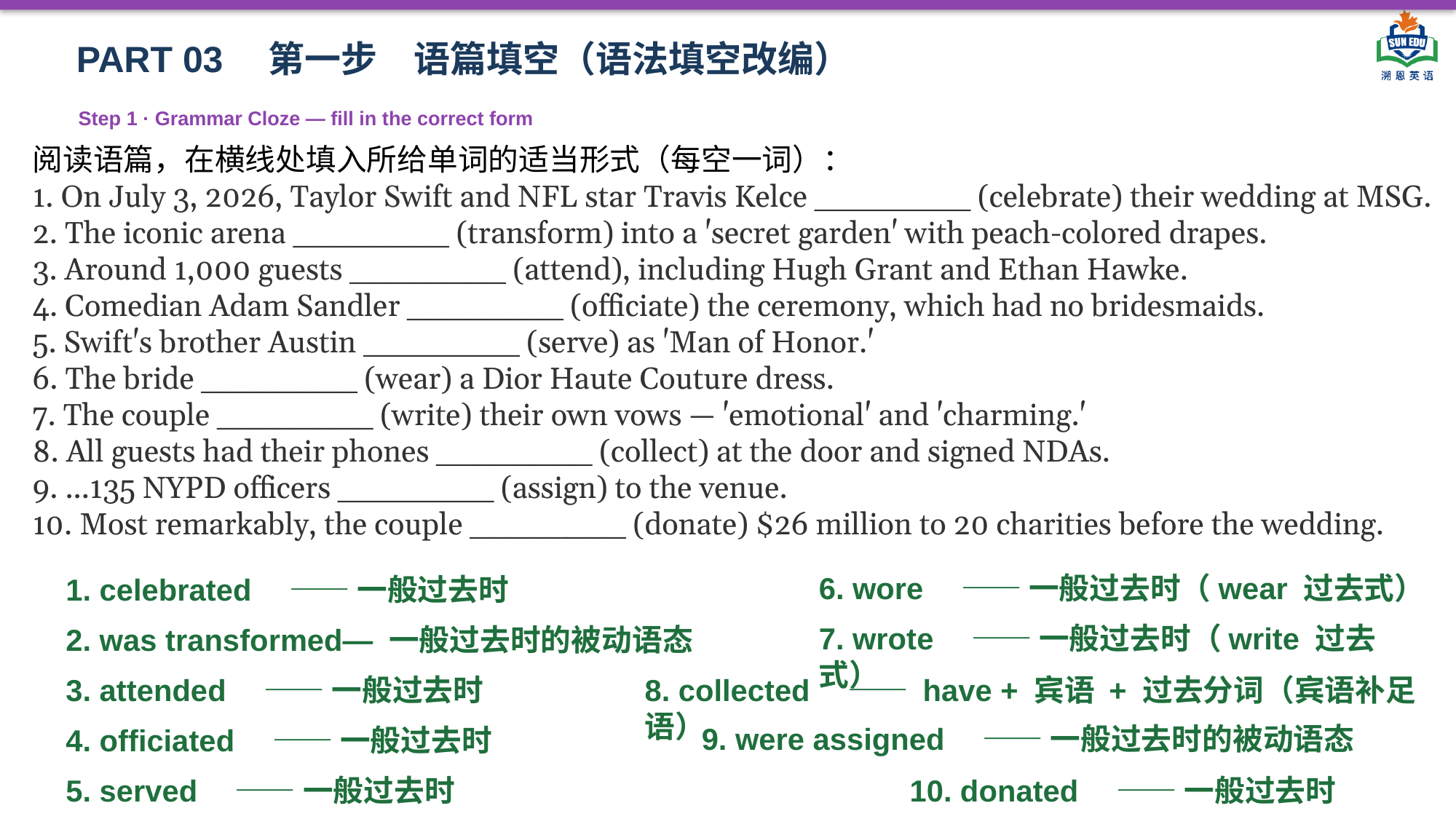

PART 03　第一步　语篇填空（语法填空改编）
Step 1 · Grammar Cloze — fill in the correct form
阅读语篇，在横线处填入所给单词的适当形式（每空一词）：
1. On July 3, 2026, Taylor Swift and NFL star Travis Kelce ________ (celebrate) their wedding at MSG.
2. The iconic arena ________ (transform) into a 'secret garden' with peach-colored drapes.
3. Around 1,000 guests ________ (attend), including Hugh Grant and Ethan Hawke.
4. Comedian Adam Sandler ________ (officiate) the ceremony, which had no bridesmaids.
5. Swift's brother Austin ________ (serve) as 'Man of Honor.'
6. The bride ________ (wear) a Dior Haute Couture dress.
7. The couple ________ (write) their own vows — 'emotional' and 'charming.'
8. All guests had their phones ________ (collect) at the door and signed NDAs.
9. ...135 NYPD officers ________ (assign) to the venue.
10. Most remarkably, the couple ________ (donate) $26 million to 20 charities before the wedding.
6. wore　—— 一般过去时（wear 过去式）
1. celebrated　—— 一般过去时
7. wrote　—— 一般过去时（write 过去式）
2. was transformed— 一般过去时的被动语态
3. attended　—— 一般过去时
8. collected　—— have + 宾语 + 过去分词（宾语补足语）
9. were assigned　—— 一般过去时的被动语态
4. officiated　—— 一般过去时
5. served　—— 一般过去时
10. donated　—— 一般过去时